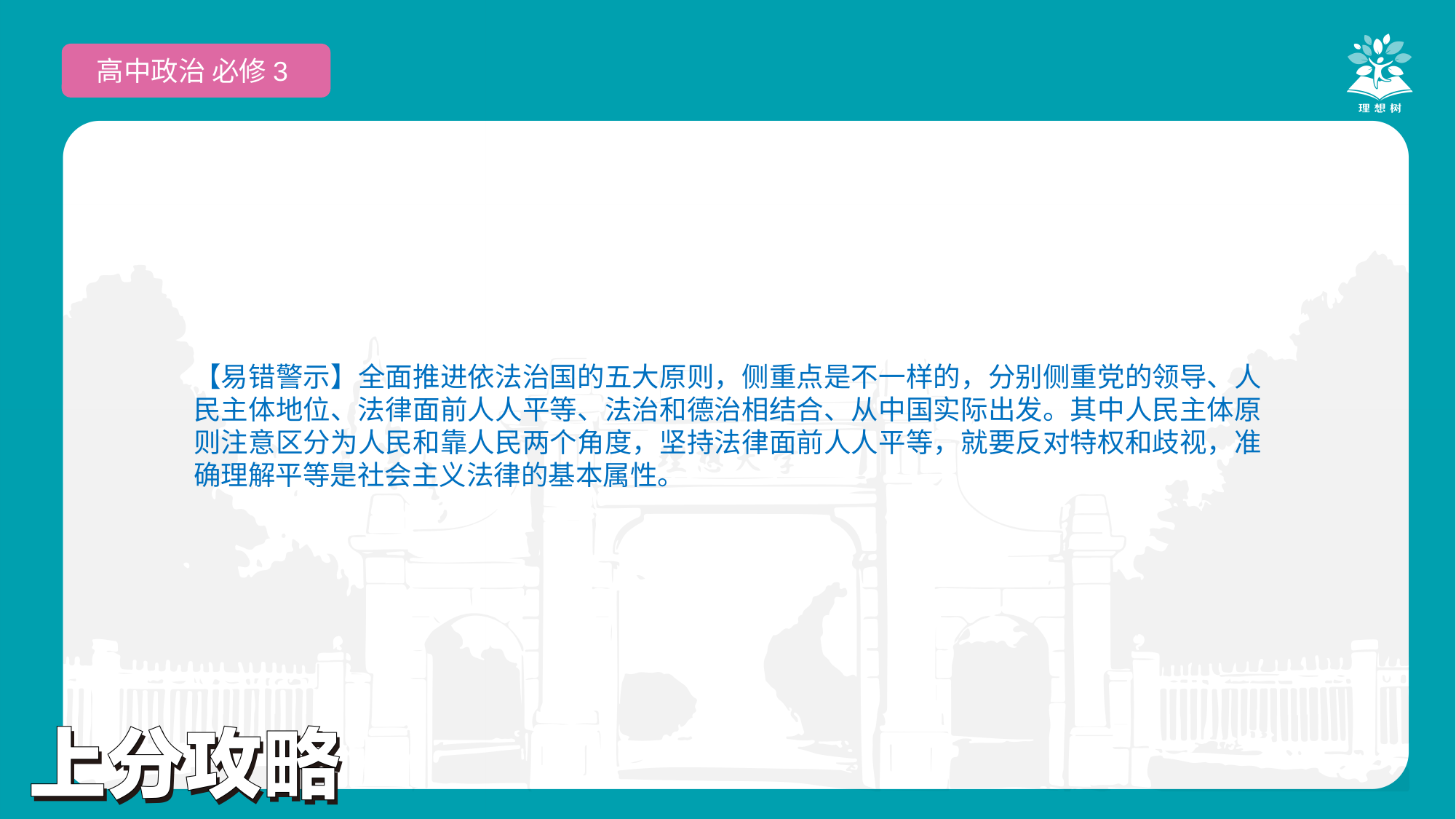

高中政治 必修3
【易错警示】全面推进依法治国的五大原则，侧重点是不一样的，分别侧重党的领导、人民主体地位、法律面前人人平等、法治和德治相结合、从中国实际出发。其中人民主体原则注意区分为人民和靠人民两个角度，坚持法律面前人人平等，就要反对特权和歧视，准确理解平等是社会主义法律的基本属性。